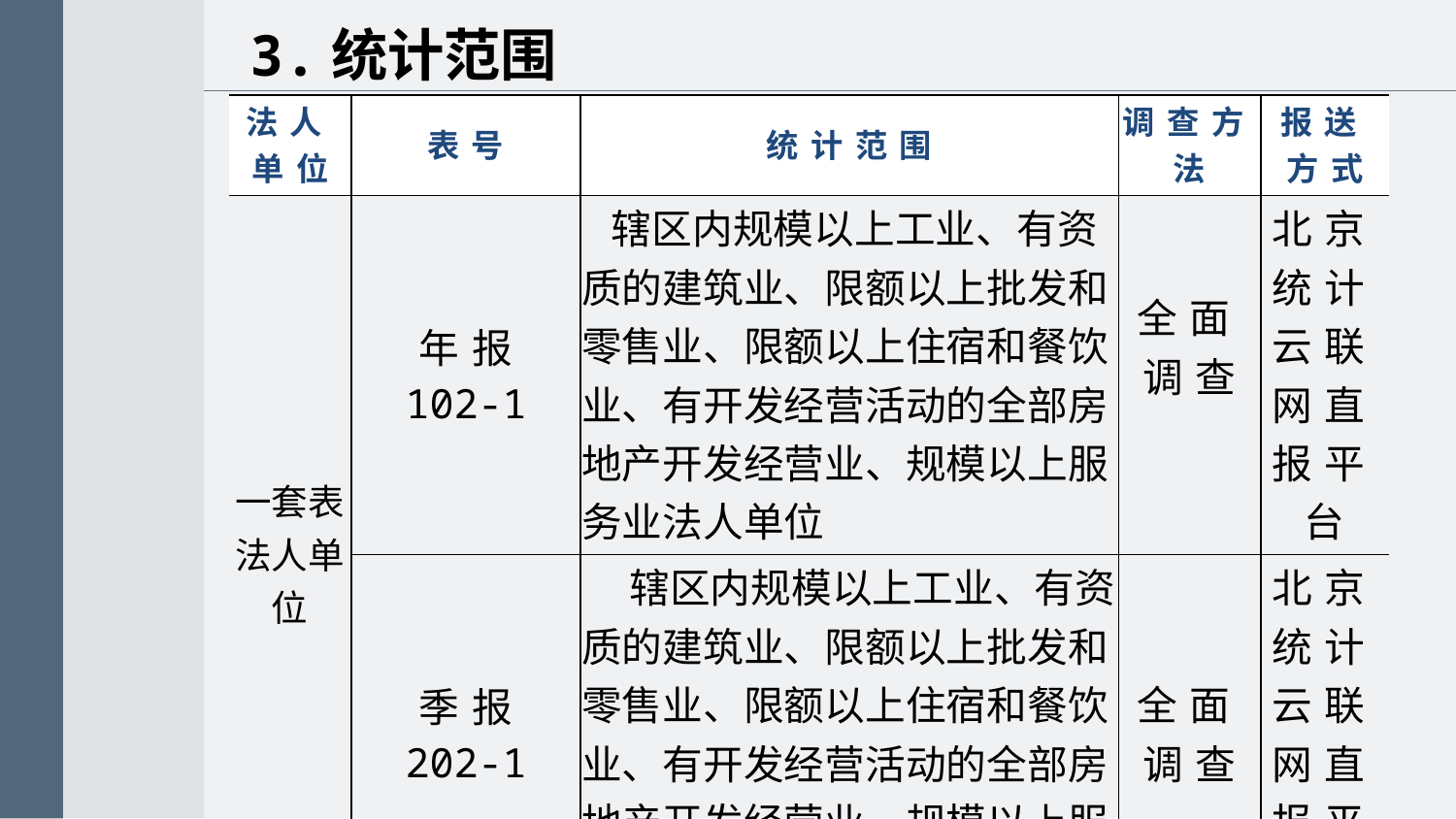

3.统计范围
| 法人单位 | 表号 | 统计范围 | 调查方法 | 报送方式 |
| --- | --- | --- | --- | --- |
| 一套表法人单位 | 年报 102-1 | 辖区内规模以上工业、有资质的建筑业、限额以上批发和零售业、限额以上住宿和餐饮业、有开发经营活动的全部房地产开发经营业、规模以上服务业法人单位 | 全面调查 | 北京统计云联网直报平台 |
|  | 季报 202-1 | 辖区内规模以上工业、有资质的建筑业、限额以上批发和零售业、限额以上住宿和餐饮业、有开发经营活动的全部房地产开发经营业、规模以上服务业法人单位 | 全面调查 | 北京统计云联网直报平台 |